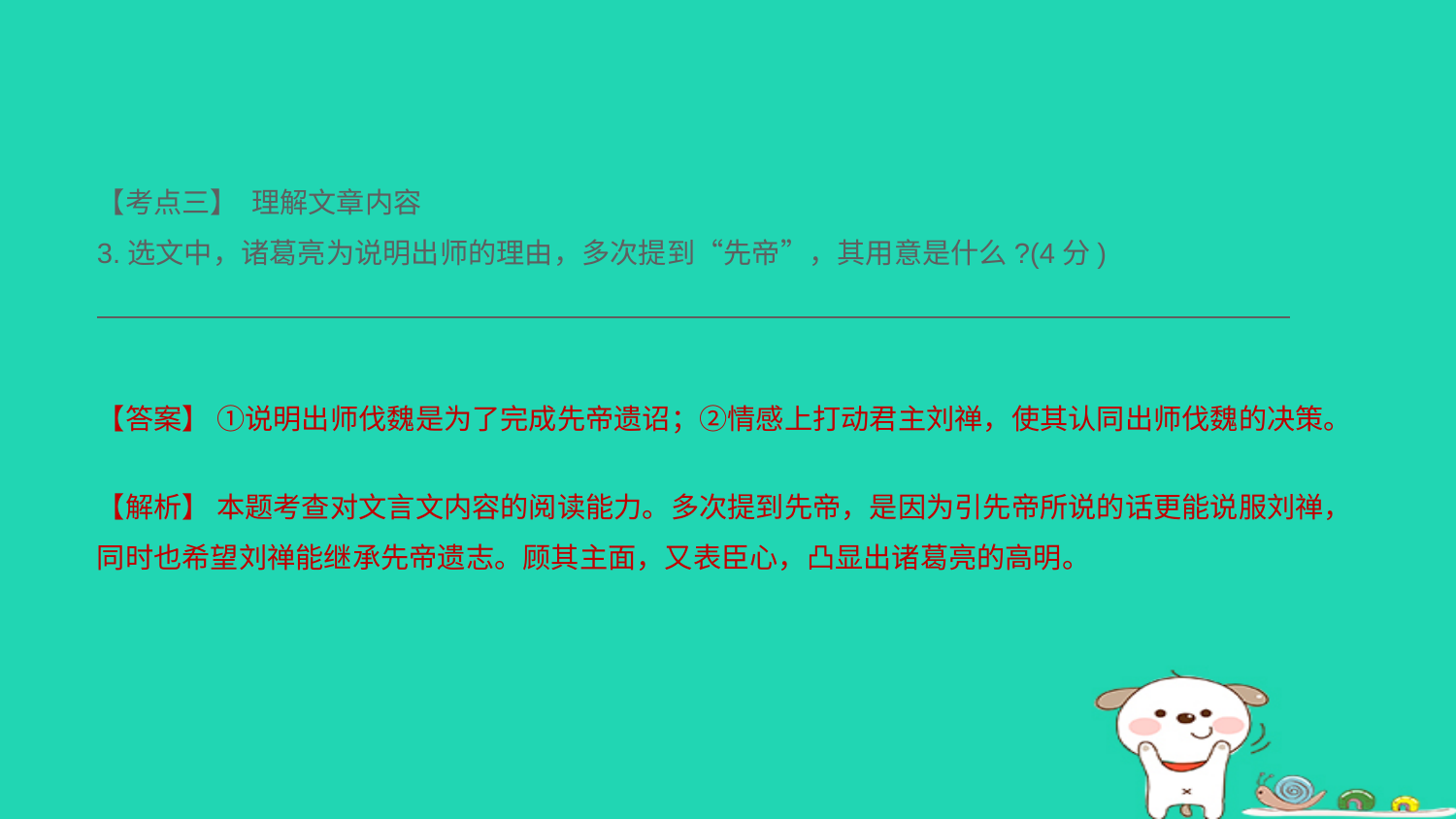

【考点三】  理解文章内容
3.选文中，诸葛亮为说明出师的理由，多次提到“先帝”，其用意是什么?(4分)

【答案】 ①说明出师伐魏是为了完成先帝遗诏；②情感上打动君主刘禅，使其认同出师伐魏的决策。
【解析】 本题考查对文言文内容的阅读能力。多次提到先帝，是因为引先帝所说的话更能说服刘禅，同时也希望刘禅能继承先帝遗志。顾其主面，又表臣心，凸显出诸葛亮的高明。